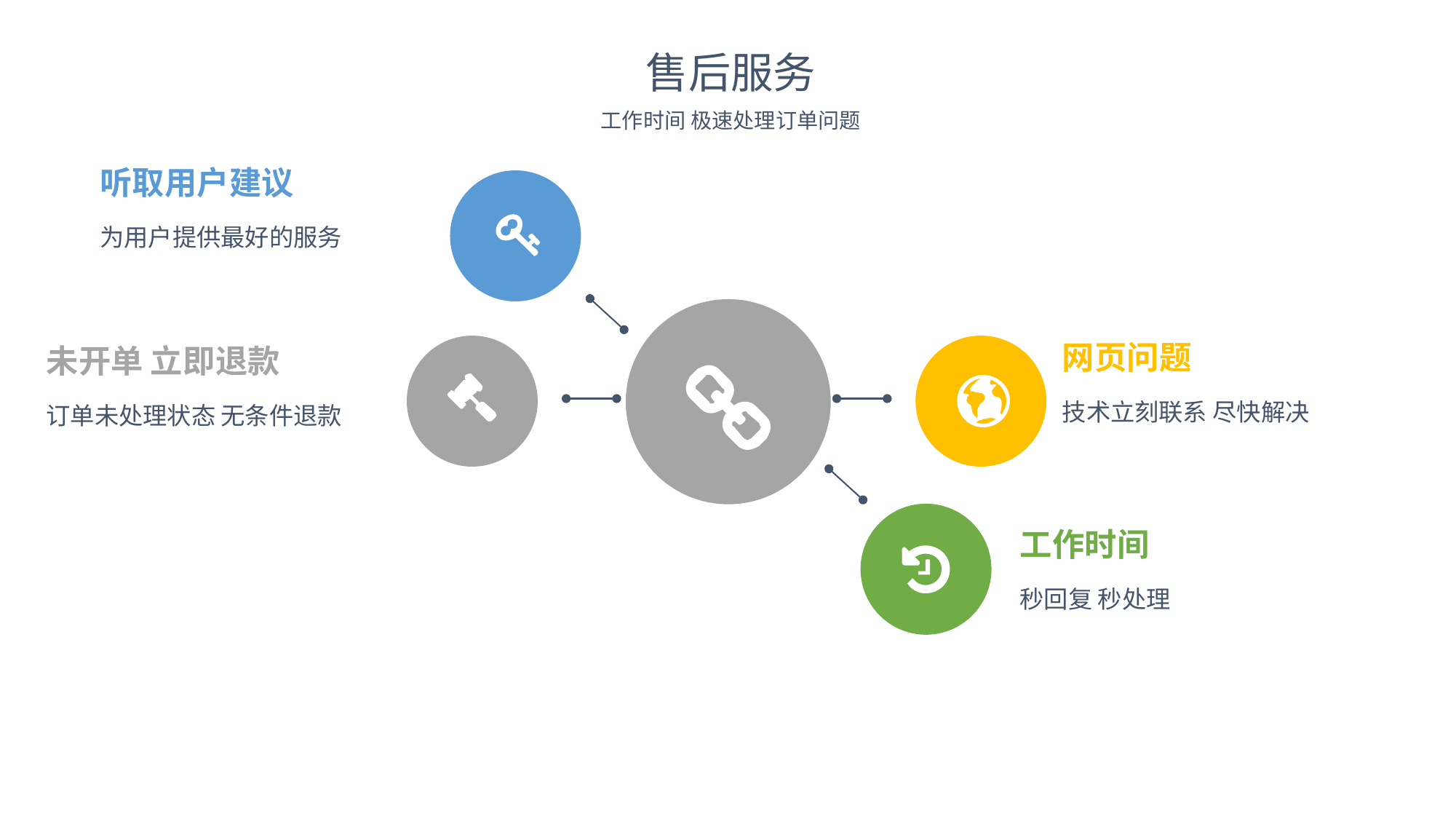

售后服务
工作时间 极速处理订单问题
听取用户建议
为用户提供最好的服务

网页问题
技术立刻联系 尽快解决
未开单 立即退款
订单未处理状态 无条件退款

工作时间
秒回复 秒处理